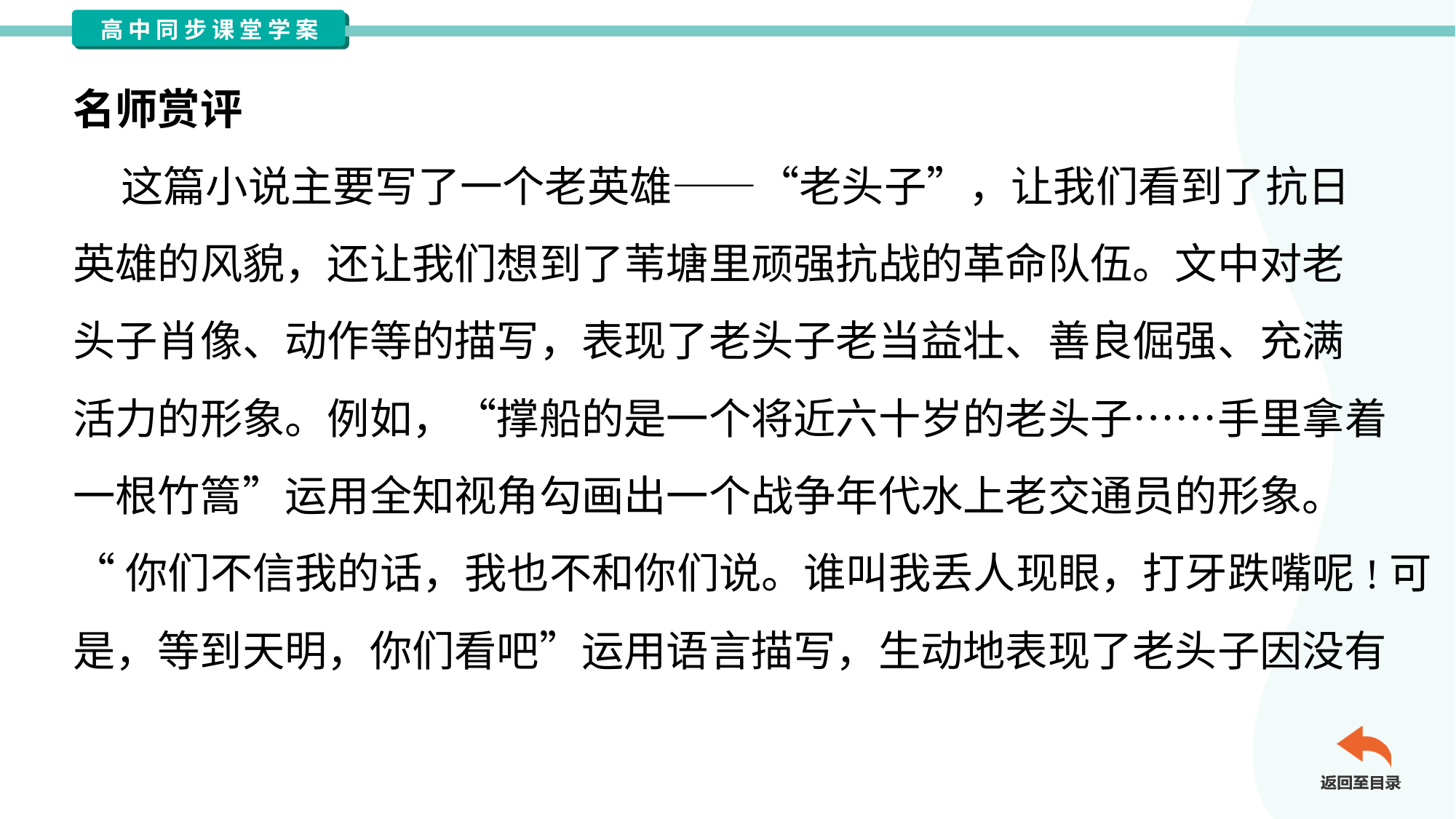

名师赏评
    这篇小说主要写了一个老英雄——“老头子”，让我们看到了抗日
英雄的风貌，还让我们想到了苇塘里顽强抗战的革命队伍。文中对老
头子肖像、动作等的描写，表现了老头子老当益壮、善良倔强、充满
活力的形象。例如，“撑船的是一个将近六十岁的老头子……手里拿着
一根竹篙”运用全知视角勾画出一个战争年代水上老交通员的形象。
“你们不信我的话，我也不和你们说。谁叫我丢人现眼，打牙跌嘴呢!可
是，等到天明，你们看吧”运用语言描写，生动地表现了老头子因没有